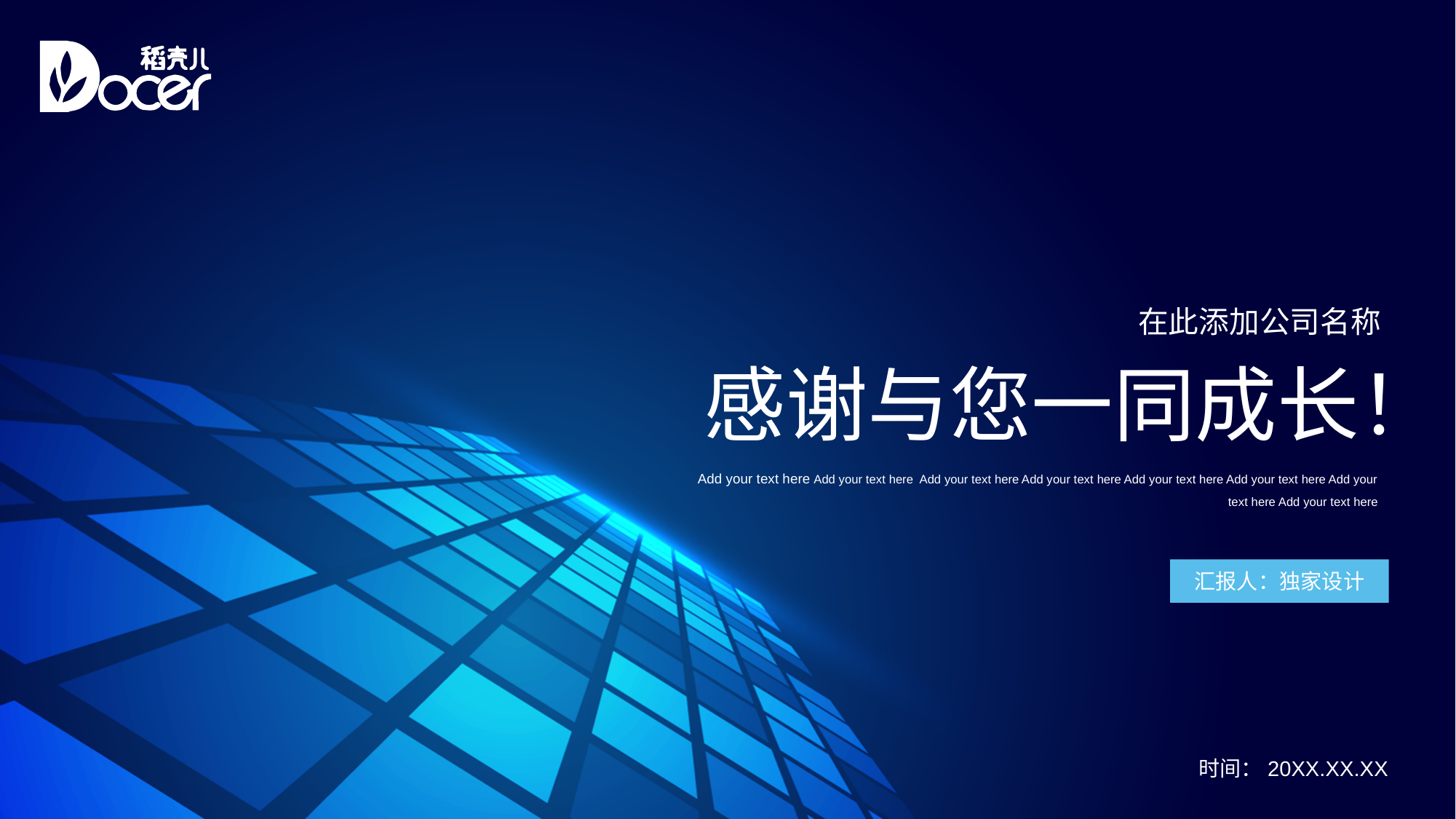

在此添加公司名称
感谢与您一同成长！
Add your text here Add your text here  Add your text here Add your text here Add your text here Add your text here Add your text here Add your text here
汇报人：独家设计
时间：20XX.XX.XX